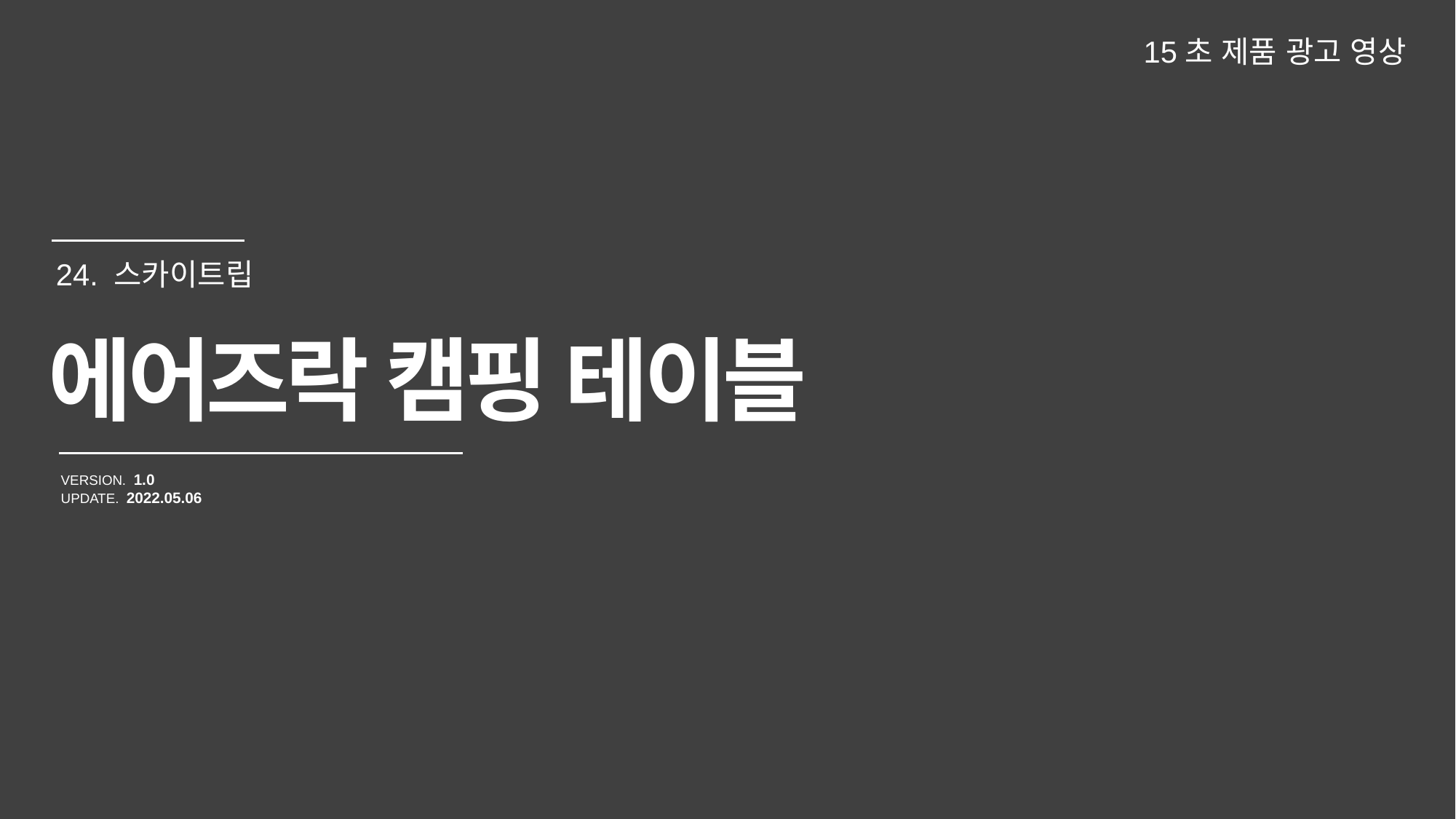

15초 제품 광고 영상
에어즈락 캠핑 테이블
VERSION.  1.0
UPDATE.  2022.05.06

24. 스카이트립